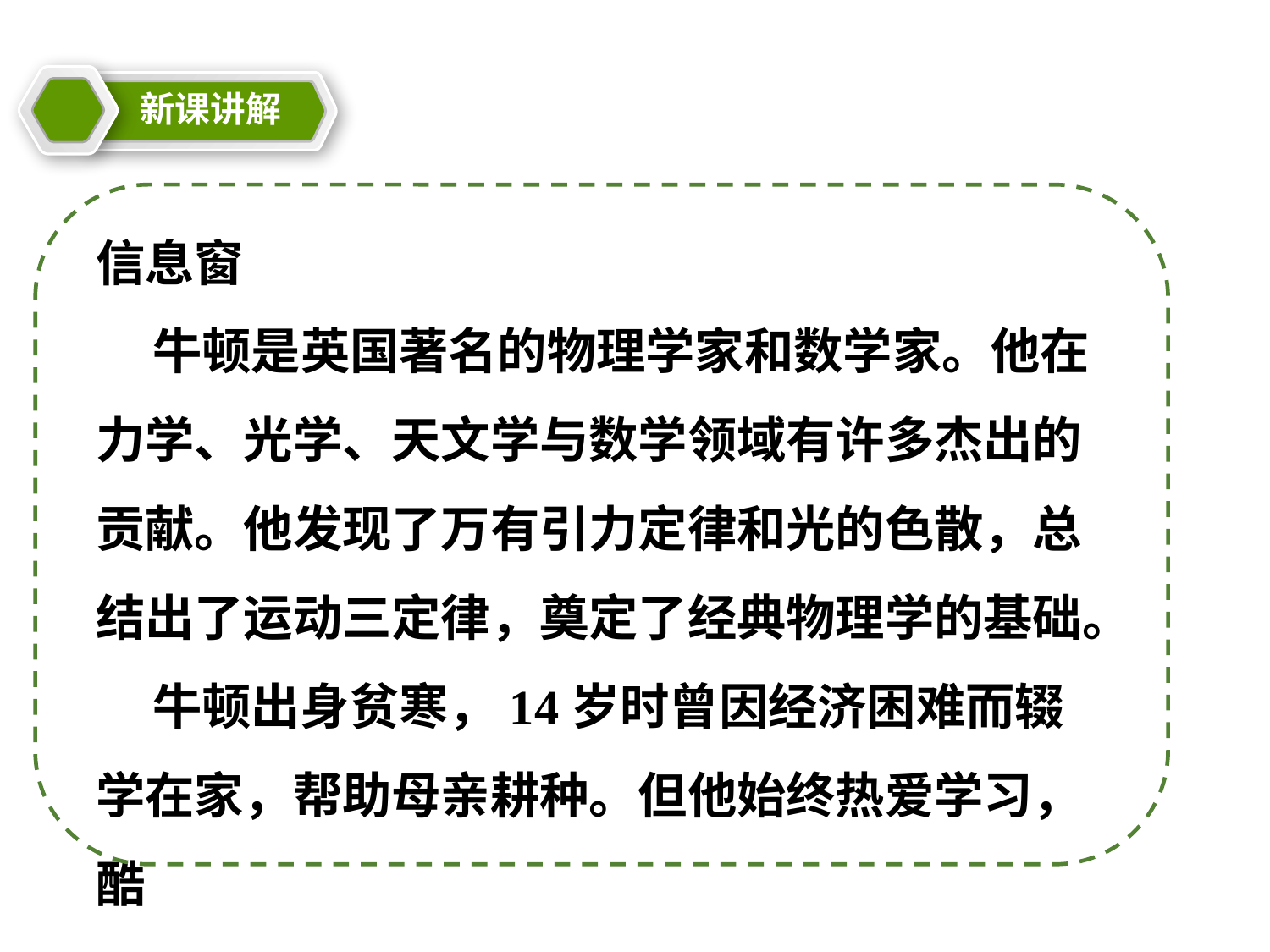

新课讲解
教学目标

信息窗
    牛顿是英国著名的物理学家和数学家。他在力学、光学、天文学与数学领域有许多杰出的贡献。他发现了万有引力定律和光的色散，总结出了运动三定律，奠定了经典物理学的基础。
    牛顿出身贫寒，14岁时曾因经济困难而辍学在家，帮助母亲耕种。但他始终热爱学习，酷